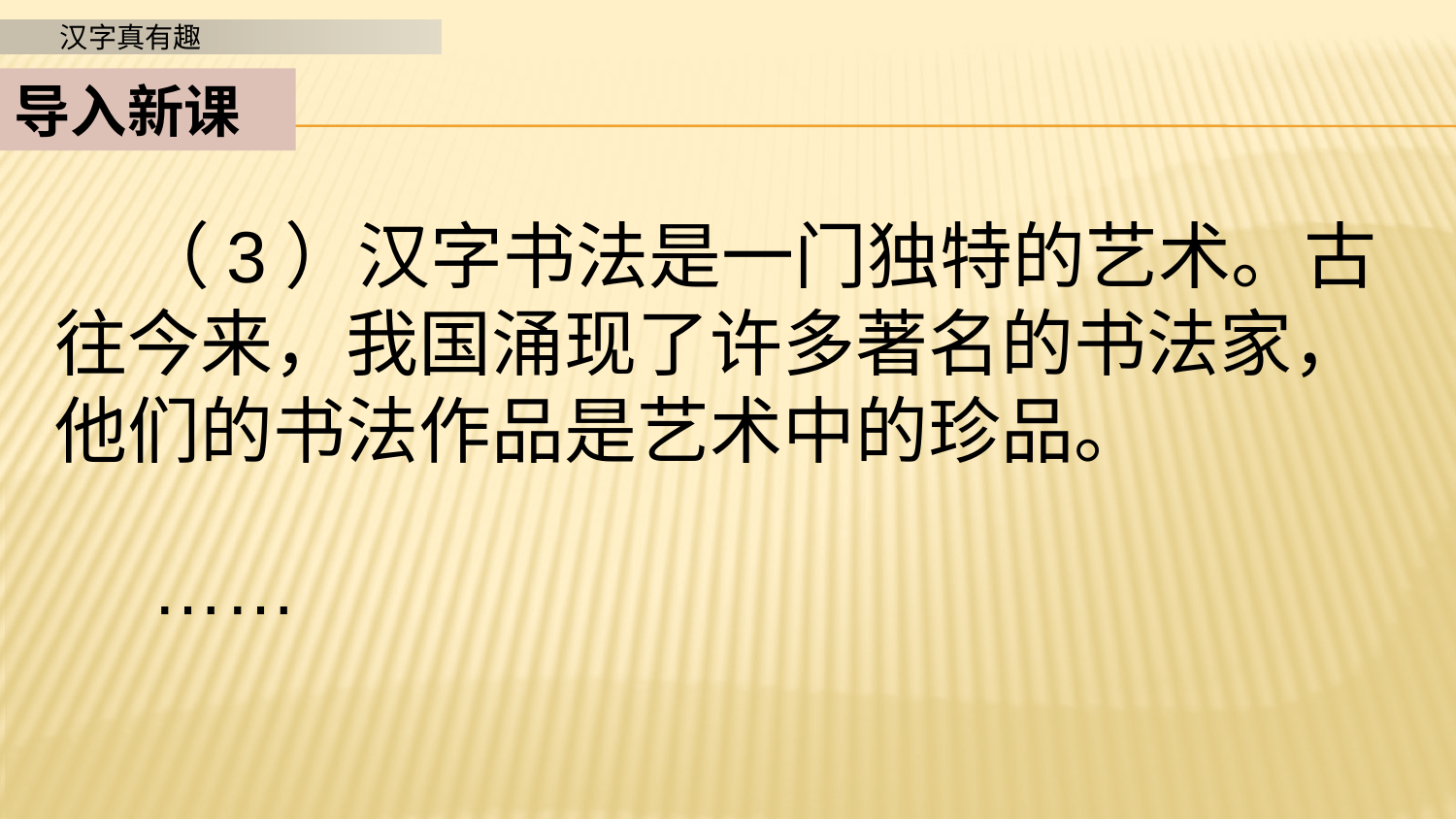

导入新课
    （3）汉字书法是一门独特的艺术。古往今来，我国涌现了许多著名的书法家，他们的书法作品是艺术中的珍品。
    ……